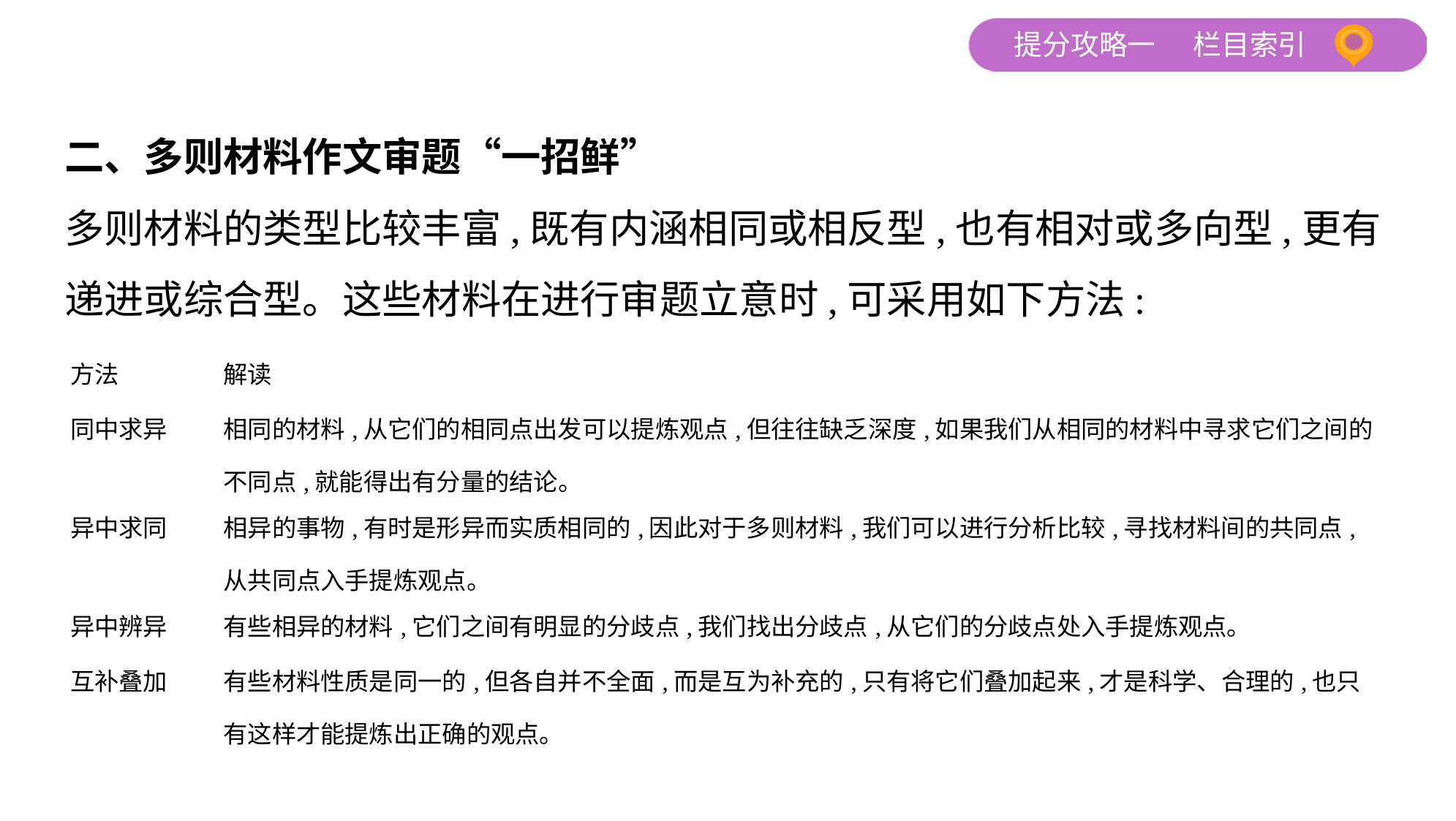

二、多则材料作文审题“一招鲜”
多则材料的类型比较丰富,既有内涵相同或相反型,也有相对或多向型,更有
递进或综合型。这些材料在进行审题立意时,可采用如下方法:
| 方法 | 解读 |
| --- | --- |
| 同中求异 | 相同的材料,从它们的相同点出发可以提炼观点,但往往缺乏深度,如果我们从相同的材料中寻求它们之间的不同点,就能得出有分量的结论。 |
| 异中求同 | 相异的事物,有时是形异而实质相同的,因此对于多则材料,我们可以进行分析比较,寻找材料间的共同点,从共同点入手提炼观点。 |
| 异中辨异 | 有些相异的材料,它们之间有明显的分歧点,我们找出分歧点,从它们的分歧点处入手提炼观点。 |
| 互补叠加 | 有些材料性质是同一的,但各自并不全面,而是互为补充的,只有将它们叠加起来,才是科学、合理的,也只有这样才能提炼出正确的观点。 |